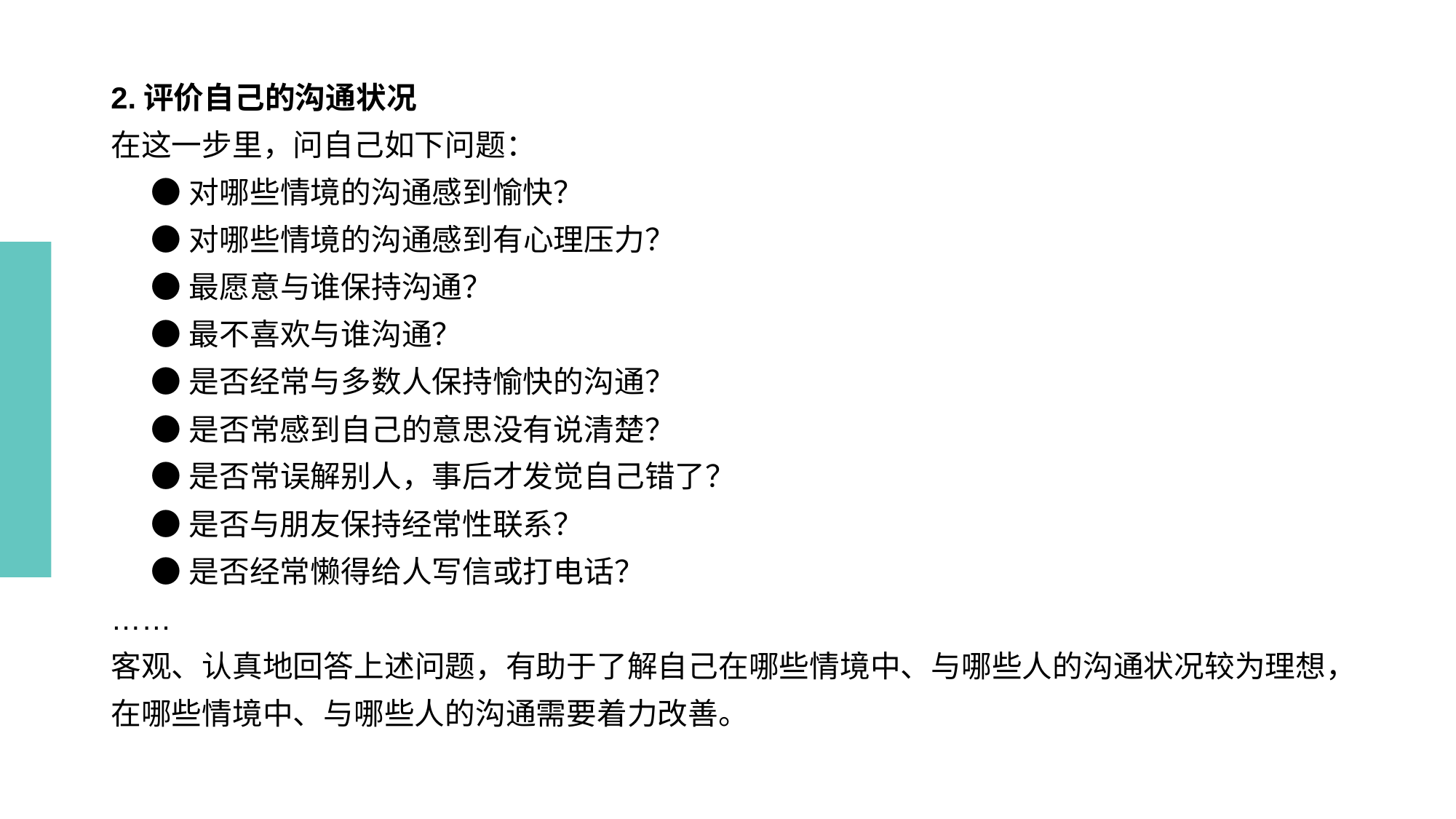

# 2.评价自己的沟通状况
在这一步里，问自己如下问题：
      ●对哪些情境的沟通感到愉快？
      ●对哪些情境的沟通感到有心理压力？
      ●最愿意与谁保持沟通？
      ●最不喜欢与谁沟通？
      ●是否经常与多数人保持愉快的沟通？
      ●是否常感到自己的意思没有说清楚？
      ●是否常误解别人，事后才发觉自己错了？
      ●是否与朋友保持经常性联系？
      ●是否经常懒得给人写信或打电话？
……
客观、认真地回答上述问题，有助于了解自己在哪些情境中、与哪些人的沟通状况较为理想，在哪些情境中、与哪些人的沟通需要着力改善。